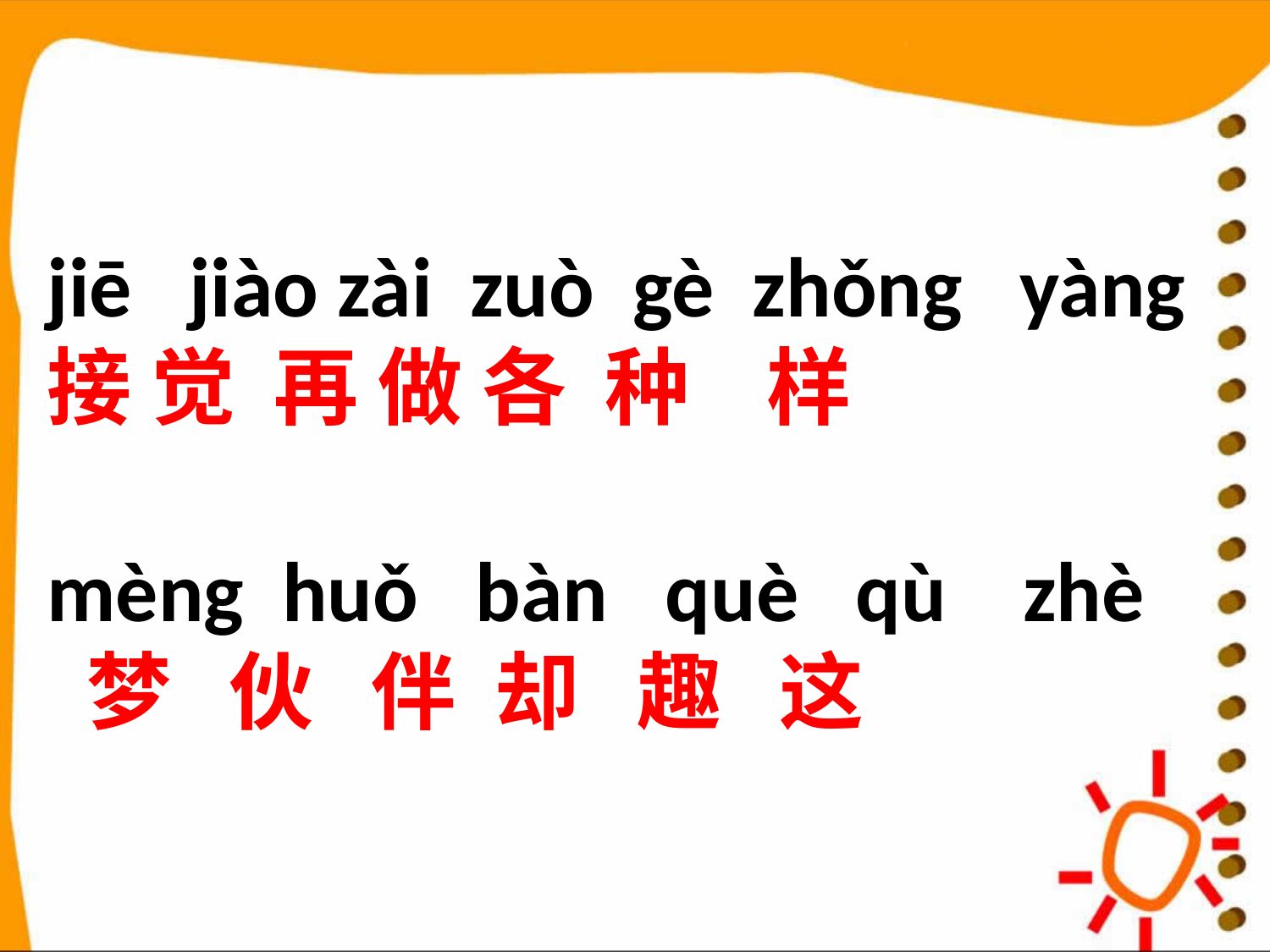

#

jiē   jiào zài  zuò  gè  zhǒng   yàng
接 觉  再 做 各  种    样

mèng  huǒ   bàn   què   qù    zhè
 梦   伙   伴  却   趣   这